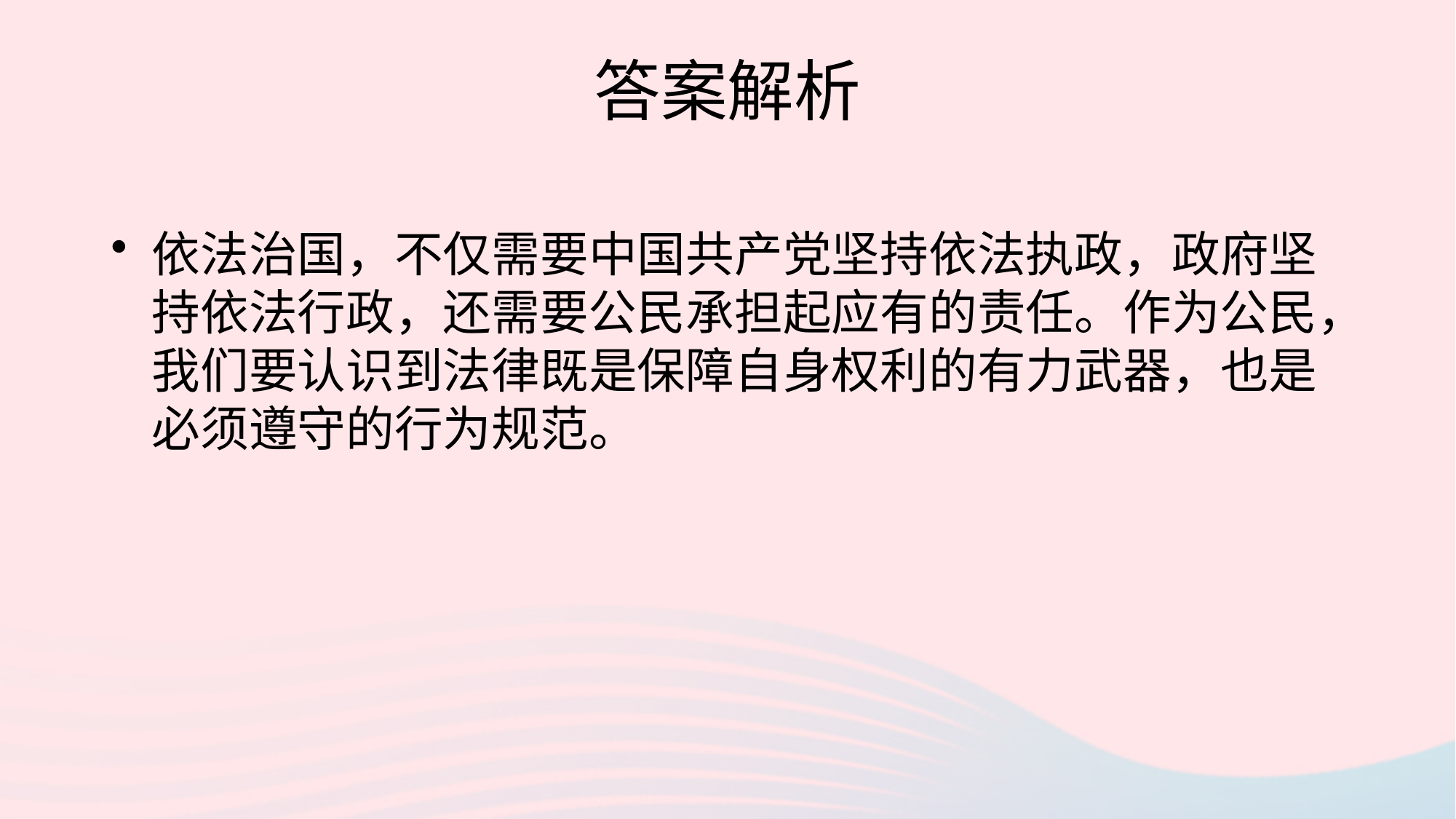

# 答案解析
依法治国，不仅需要中国共产党坚持依法执政，政府坚持依法行政，还需要公民承担起应有的责任。作为公民，我们要认识到法律既是保障自身权利的有力武器，也是必须遵守的行为规范。